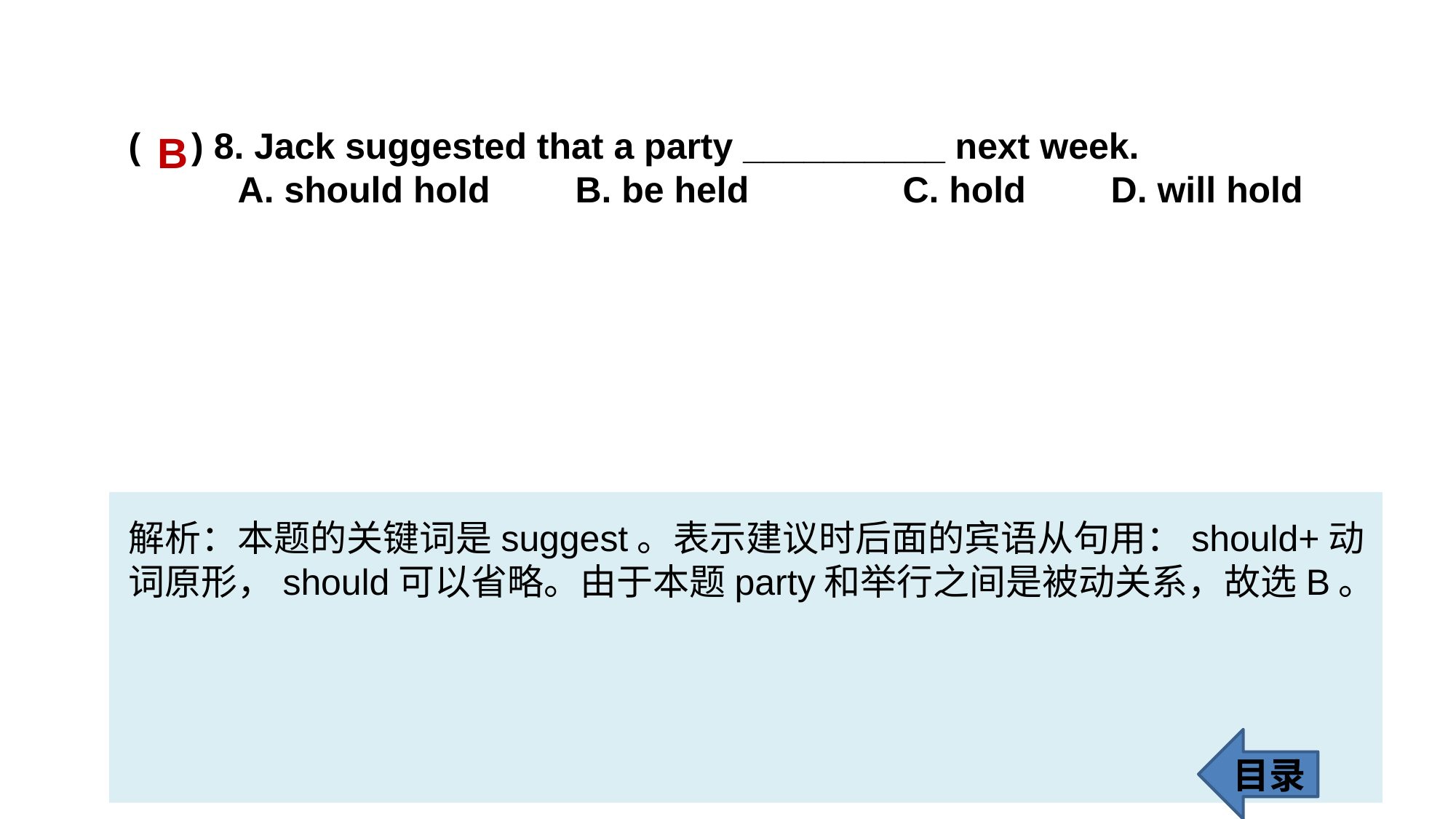

(     ) 8. Jack suggested that a party __________ next week.
	A. should hold	 B. be held		 C. hold 	D. will hold
B

解析：本题的关键词是suggest。表示建议时后面的宾语从句用：should+动词原形，should可以省略。由于本题party和举行之间是被动关系，故选B。
目录
67